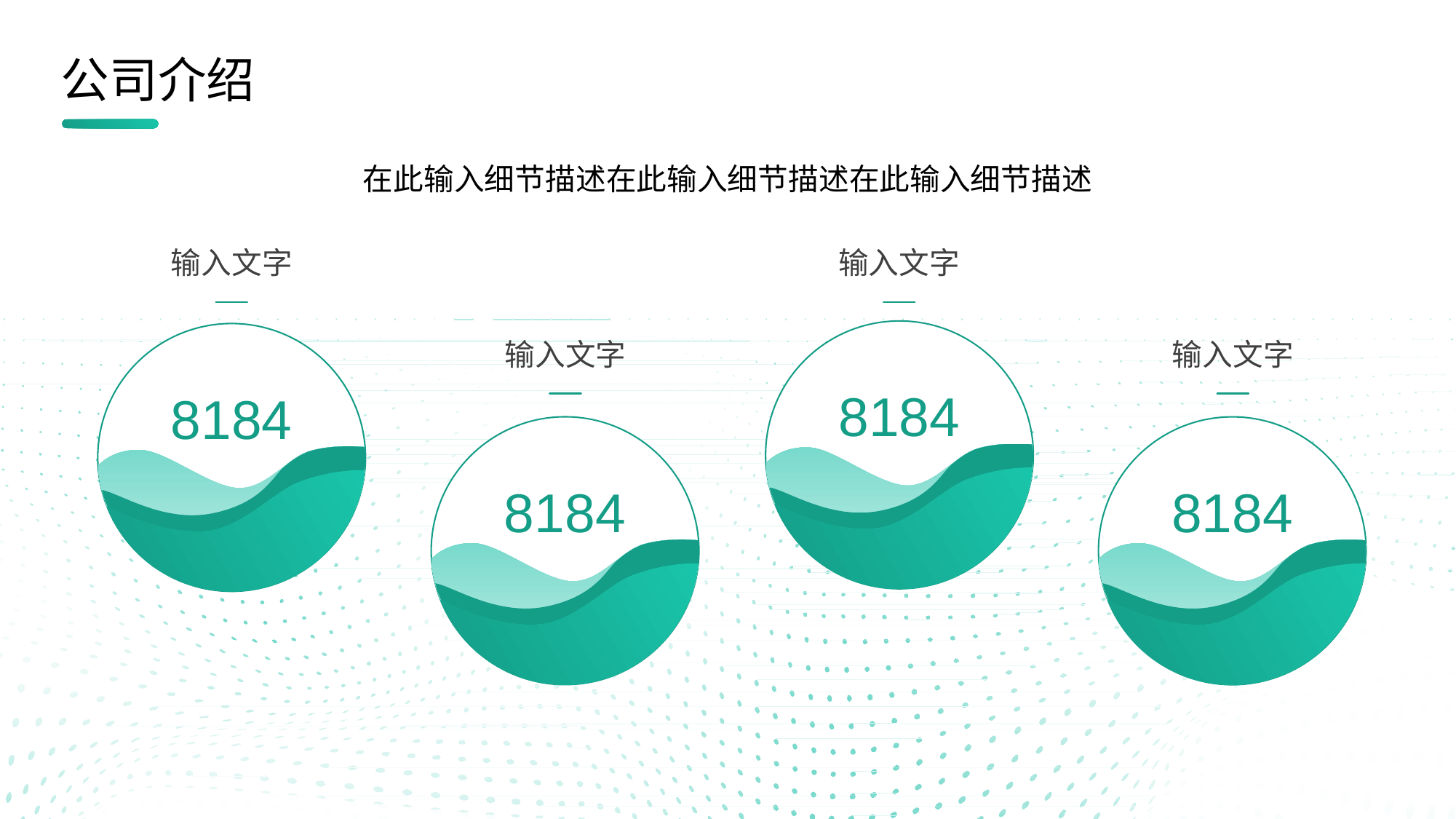

公司介绍

在此输入细节描述在此输入细节描述在此输入细节描述
输入文字
输入文字

输入文字
输入文字
8184
8184

8184
8184